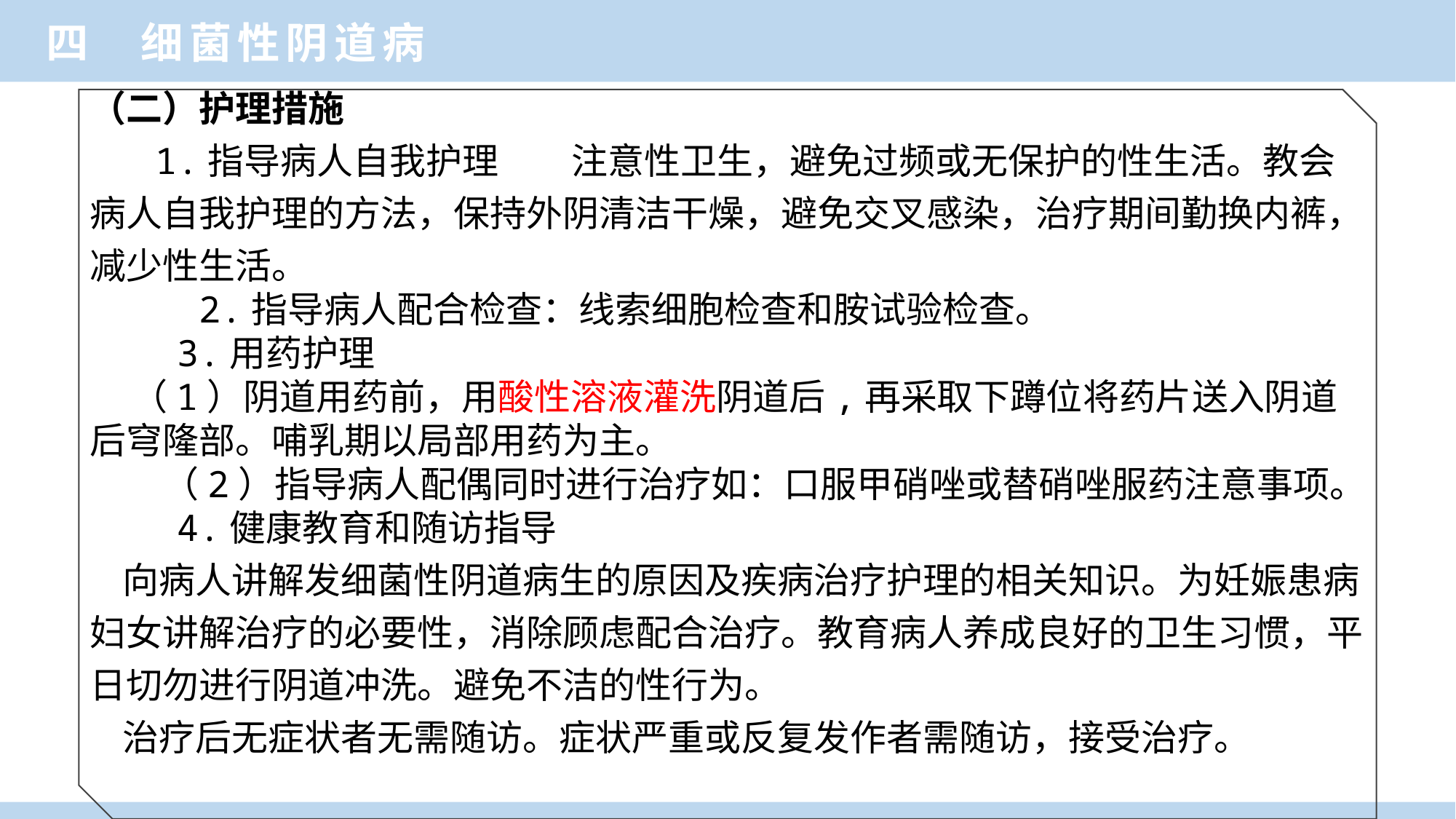

四   细菌性阴道病
（二）护理措施
   1.指导病人自我护理　　注意性卫生，避免过频或无保护的性生活。教会病人自我护理的方法，保持外阴清洁干燥，避免交叉感染，治疗期间勤换内裤，减少性生活。
     2.指导病人配合检查：线索细胞检查和胺试验检查。
    3.用药护理
    （1）阴道用药前，用酸性溶液灌洗阴道后,再采取下蹲位将药片送入阴道后穹隆部。哺乳期以局部用药为主。
　　（2）指导病人配偶同时进行治疗如：口服甲硝唑或替硝唑服药注意事项。
    4.健康教育和随访指导
   向病人讲解发细菌性阴道病生的原因及疾病治疗护理的相关知识。为妊娠患病妇女讲解治疗的必要性，消除顾虑配合治疗。教育病人养成良好的卫生习惯，平日切勿进行阴道冲洗。避免不洁的性行为。
   治疗后无症状者无需随访。症状严重或反复发作者需随访，接受治疗。